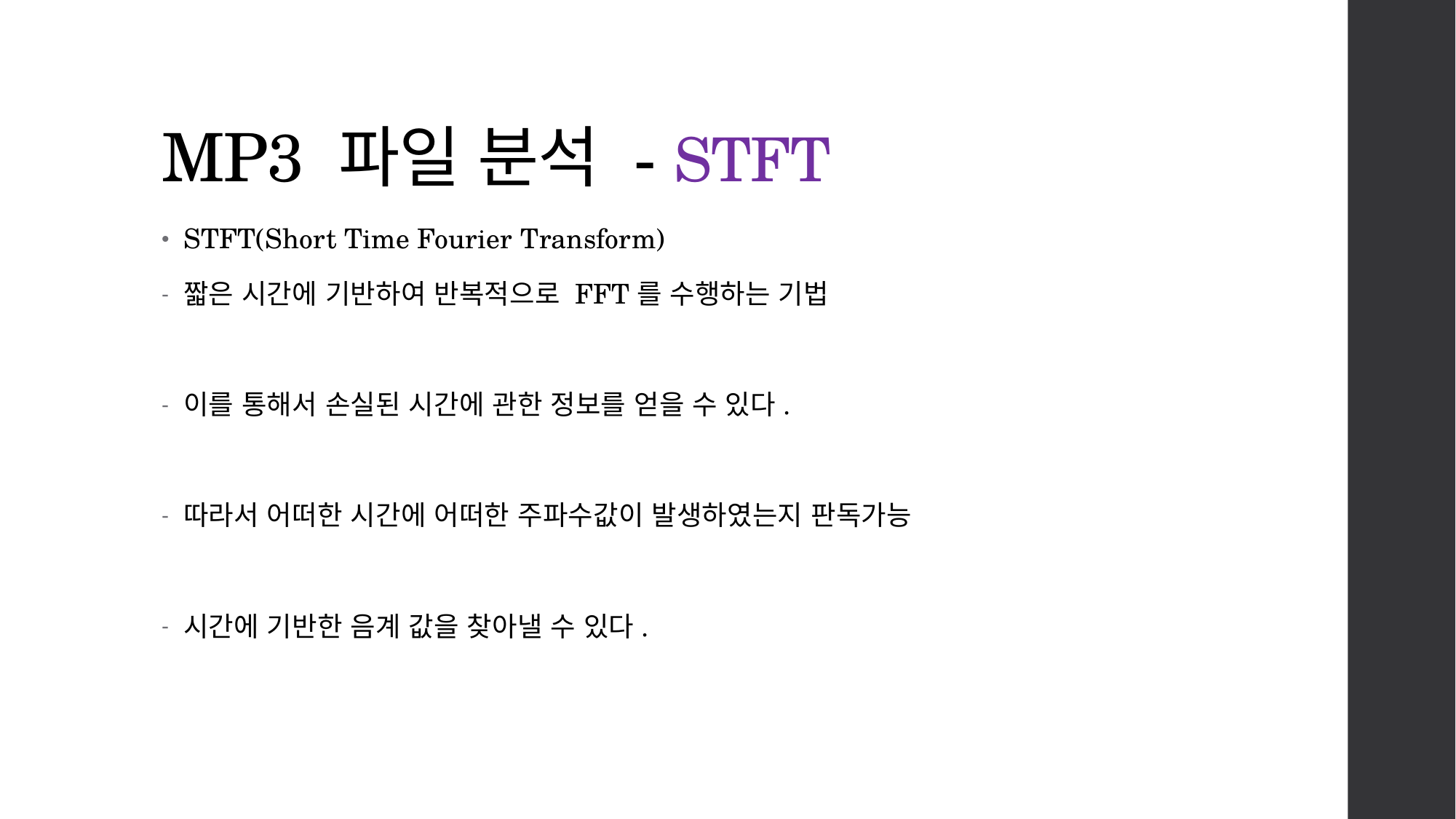

# MP3 파일 분석 - STFT
STFT(Short Time Fourier Transform)
짧은 시간에 기반하여 반복적으로 FFT를 수행하는 기법

이를 통해서 손실된 시간에 관한 정보를 얻을 수 있다.

따라서 어떠한 시간에 어떠한 주파수값이 발생하였는지 판독가능

시간에 기반한 음계 값을 찾아낼 수 있다.